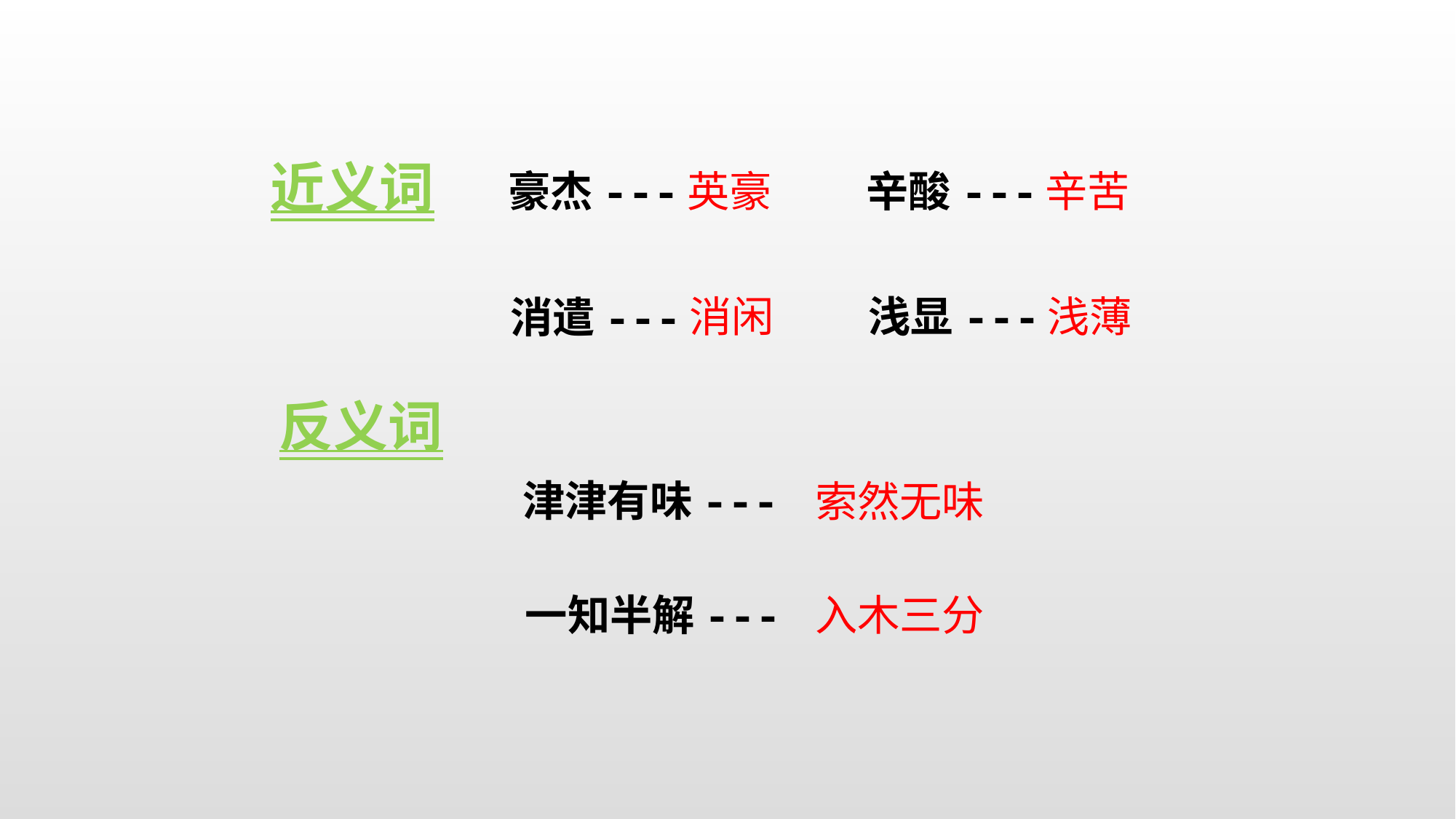

近义词
豪杰---
英豪
辛酸---
辛苦
消闲
浅显---
浅薄
消遣---
反义词
津津有味---
索然无味
一知半解---
入木三分